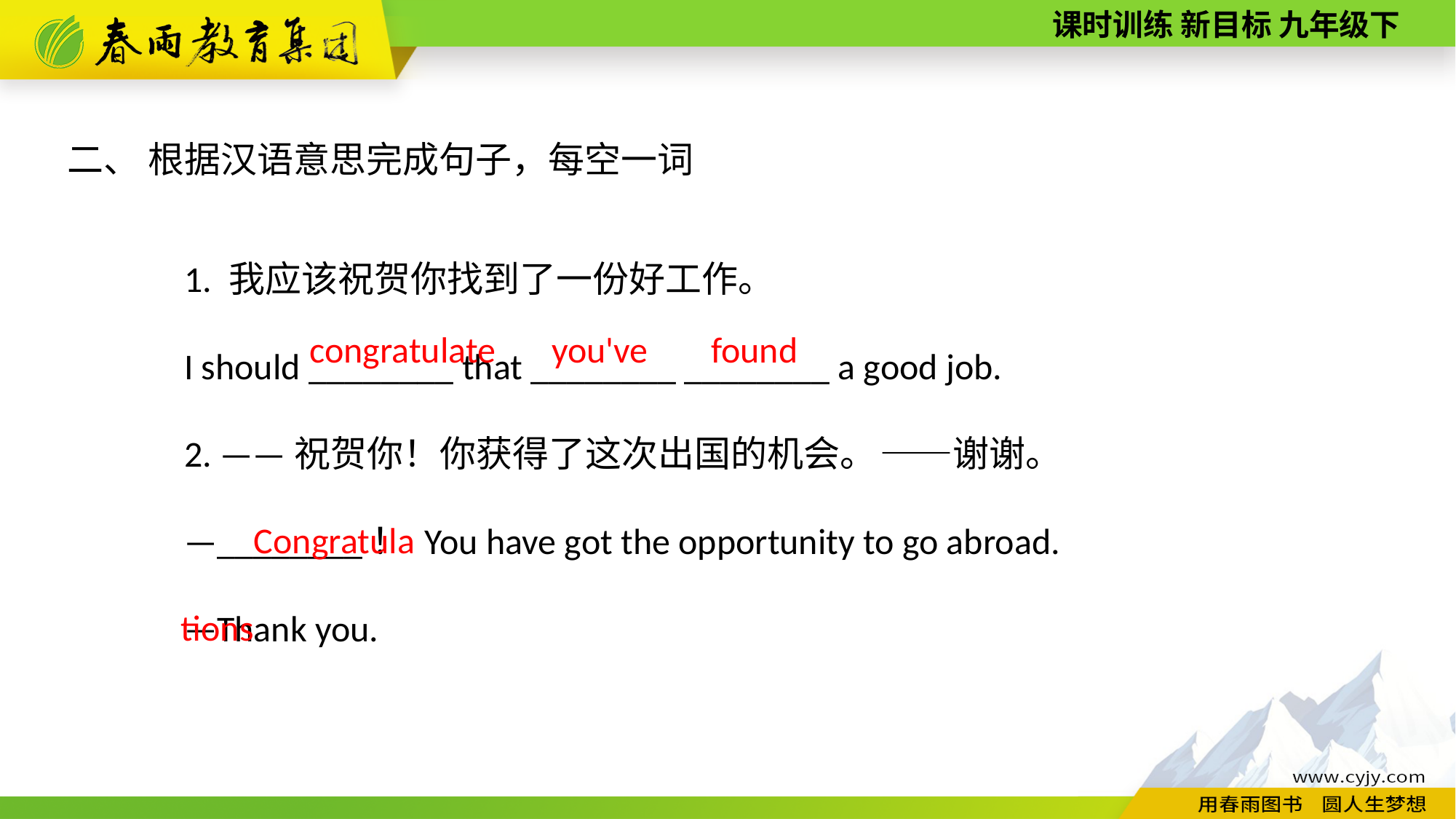

二、 根据汉语意思完成句子，每空一词
1. 我应该祝贺你找到了一份好工作。
I should ________ that ________ ________ a good job.
2. ——祝贺你！你获得了这次出国的机会。 ——谢谢。
—________！ You have got the opportunity to go abroad.
—Thank you.
found
congratulate
you've
Congratulations